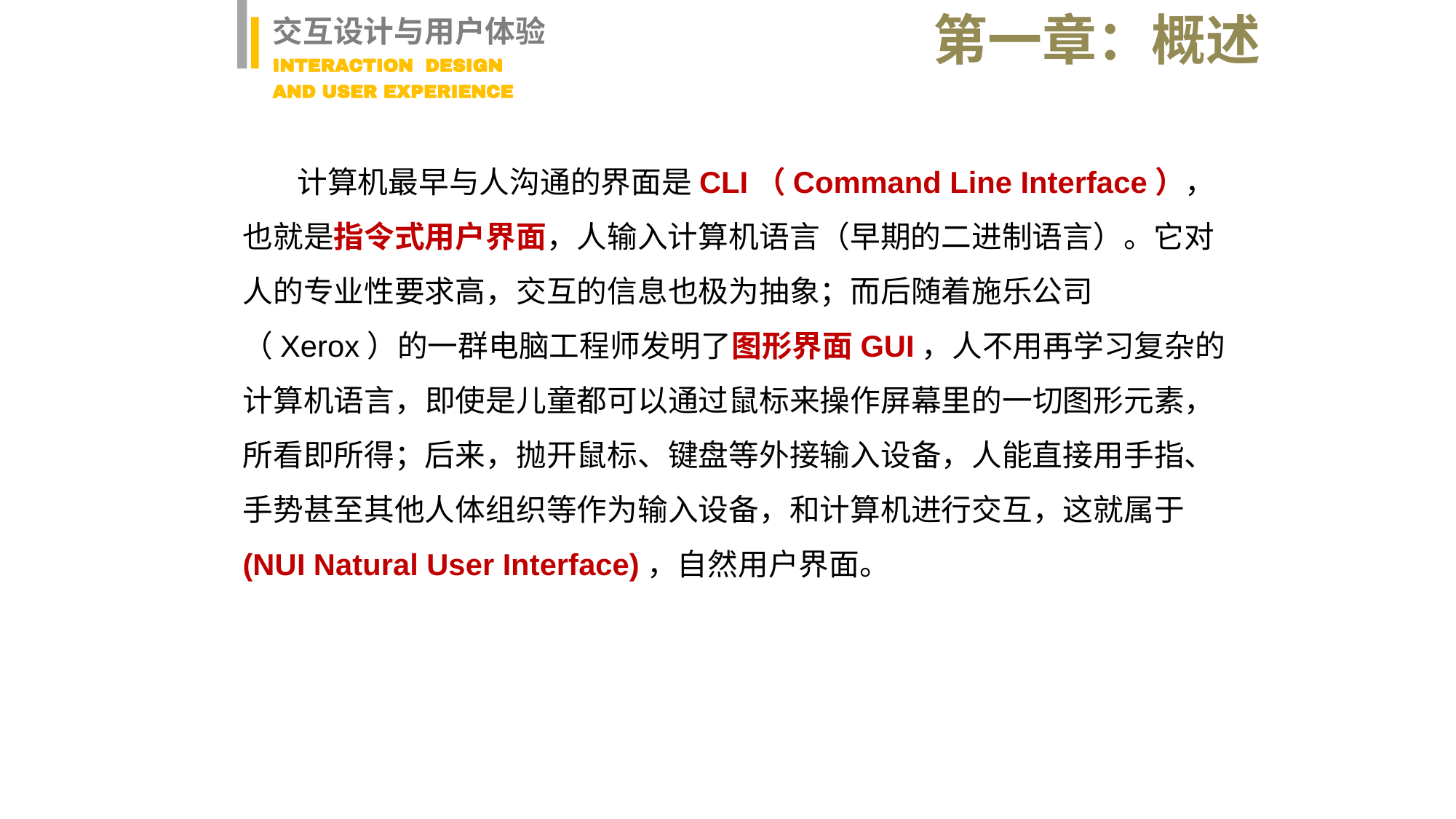

第一章：概述

交互设计与用户体验
INTERACTION  DESIGN
AND USER EXPERIENCE
       计算机最早与人沟通的界面是CLI（Command Line Interface），也就是指令式用户界面，人输入计算机语言（早期的二进制语言）。它对人的专业性要求高，交互的信息也极为抽象；而后随着施乐公司（Xerox）的一群电脑工程师发明了图形界面GUI，人不用再学习复杂的计算机语言，即使是儿童都可以通过鼠标来操作屏幕里的一切图形元素，所看即所得；后来，抛开鼠标、键盘等外接输入设备，人能直接用手指、手势甚至其他人体组织等作为输入设备，和计算机进行交互，这就属于(NUI Natural User Interface)，自然用户界面。